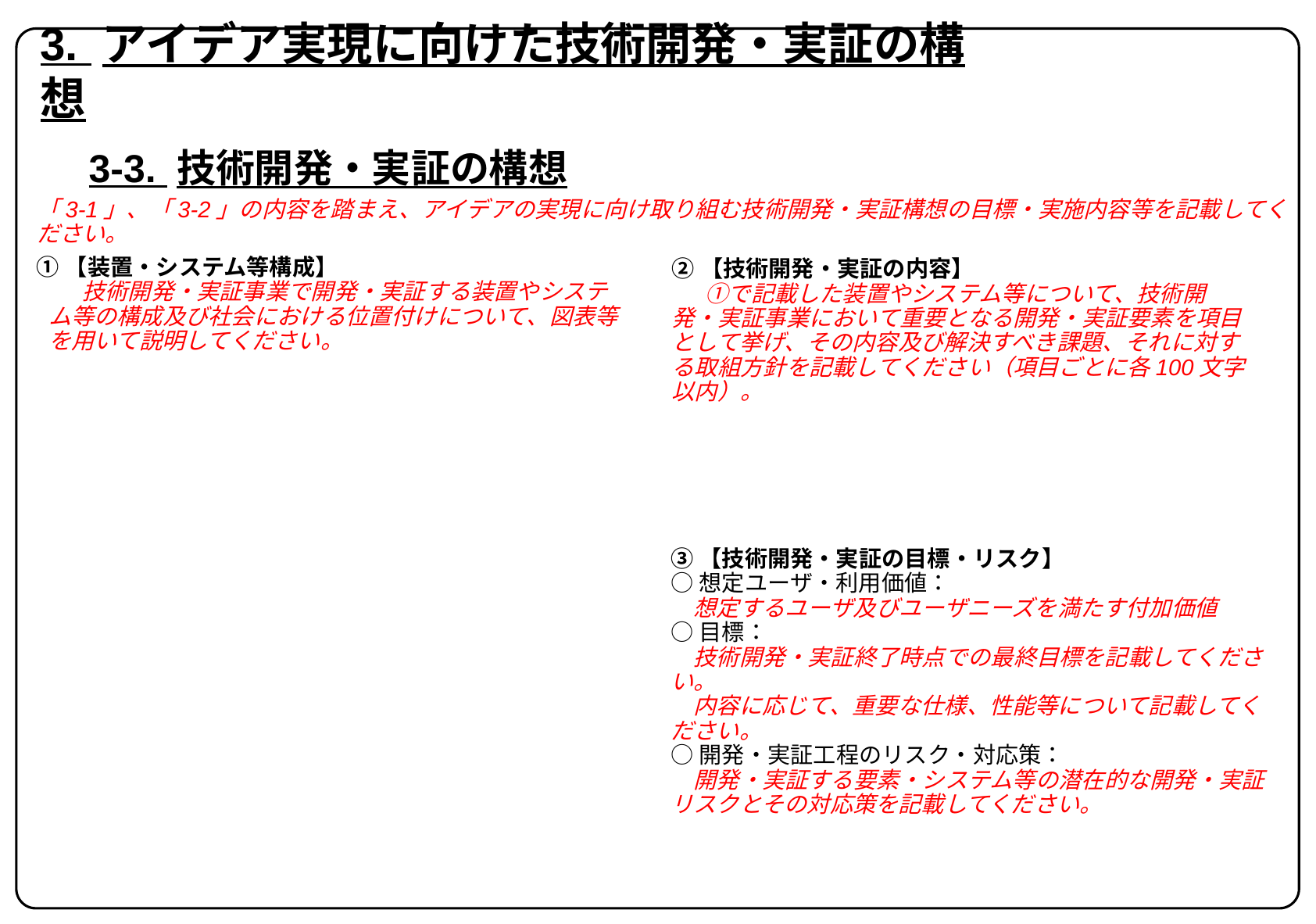

3. アイデア実現に向けた技術開発・実証の構想
　3-3. 技術開発・実証の構想
「3-1」、「3-2」の内容を踏まえ、アイデアの実現に向け取り組む技術開発・実証構想の目標・実施内容等を記載してください。
①【装置・システム等構成】
　　技術開発・実証事業で開発・実証する装置やシステム等の構成及び社会における位置付けについて、図表等を用いて説明してください。
②【技術開発・実証の内容】
 　①で記載した装置やシステム等について、技術開発・実証事業において重要となる開発・実証要素を項目として挙げ、その内容及び解決すべき課題、それに対する取組方針を記載してください（項目ごとに各100文字以内）。

③【技術開発・実証の目標・リスク】
○想定ユーザ・利用価値：
　想定するユーザ及びユーザニーズを満たす付加価値
○目標：
　技術開発・実証終了時点での最終目標を記載してください。
　内容に応じて、重要な仕様、性能等について記載してください。
○開発・実証工程のリスク・対応策：
　開発・実証する要素・システム等の潜在的な開発・実証リスクとその対応策を記載してください。